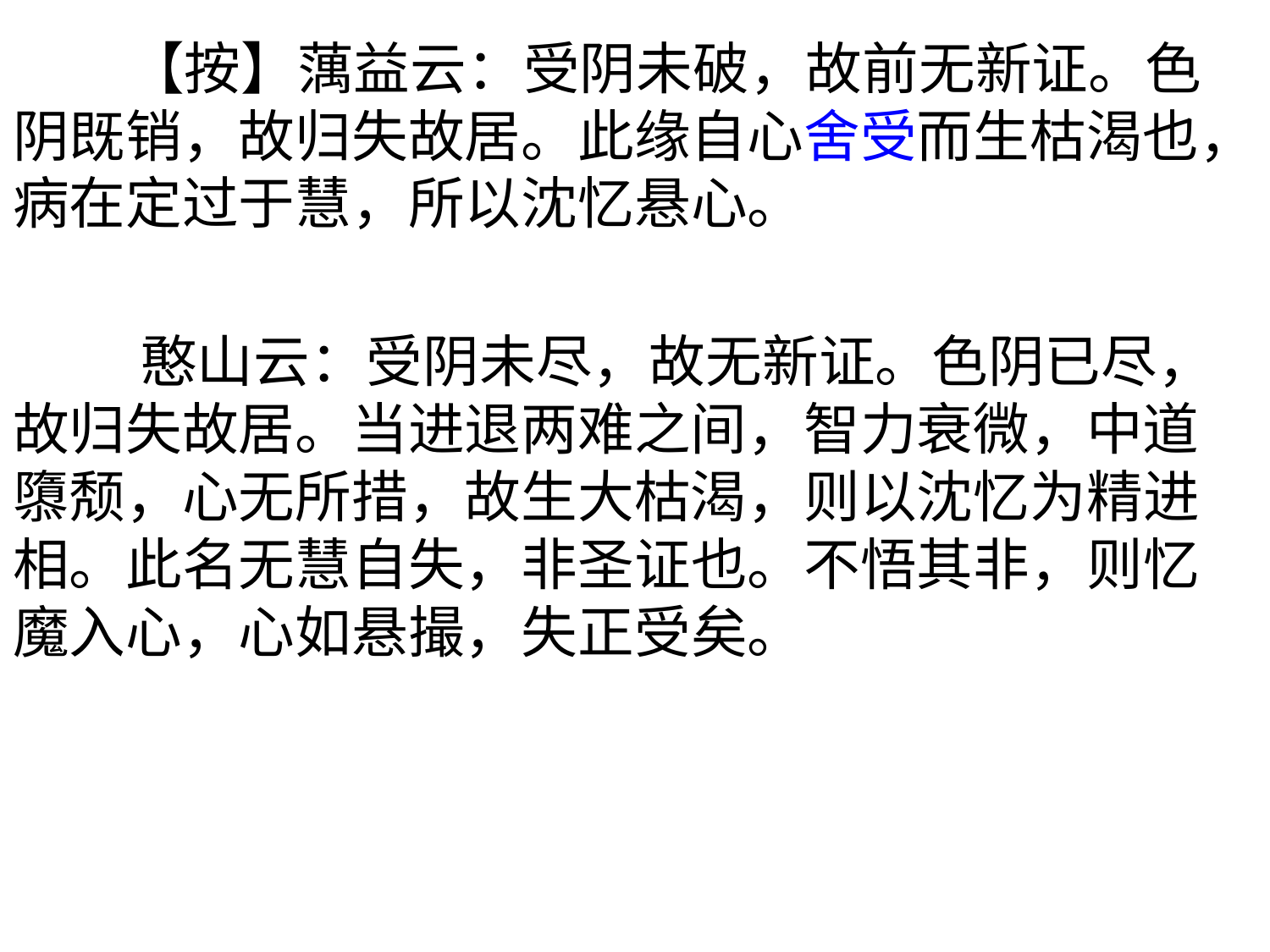

【按】蕅益云：受阴未破，故前无新证。色阴既销，故归失故居。此缘自心舍受而生枯渴也，病在定过于慧，所以沈忆悬心。

         憨山云：受阴未尽，故无新证。色阴已尽，故归失故居。当进退两难之间，智力衰微，中道隳颓，心无所措，故生大枯渴，则以沈忆为精进相。此名无慧自失，非圣证也。不悟其非，则忆魔入心，心如悬撮，失正受矣。